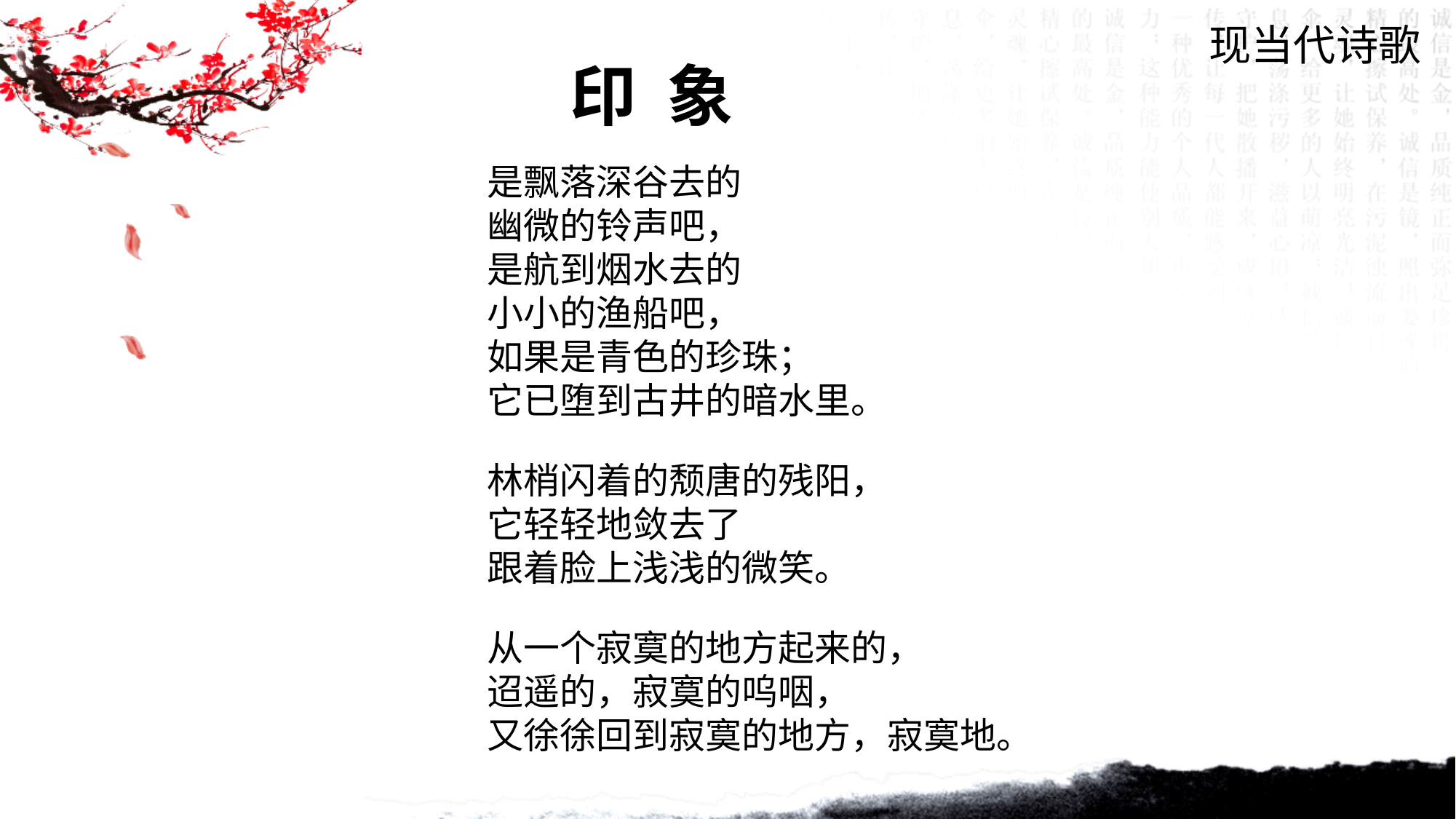

现当代诗歌
印  象
是飘落深谷去的
幽微的铃声吧，
是航到烟水去的
小小的渔船吧，
如果是青色的珍珠；
它已堕到古井的暗水里。

林梢闪着的颓唐的残阳，
它轻轻地敛去了
跟着脸上浅浅的微笑。

从一个寂寞的地方起来的，
迢遥的，寂寞的呜咽，
又徐徐回到寂寞的地方，寂寞地。